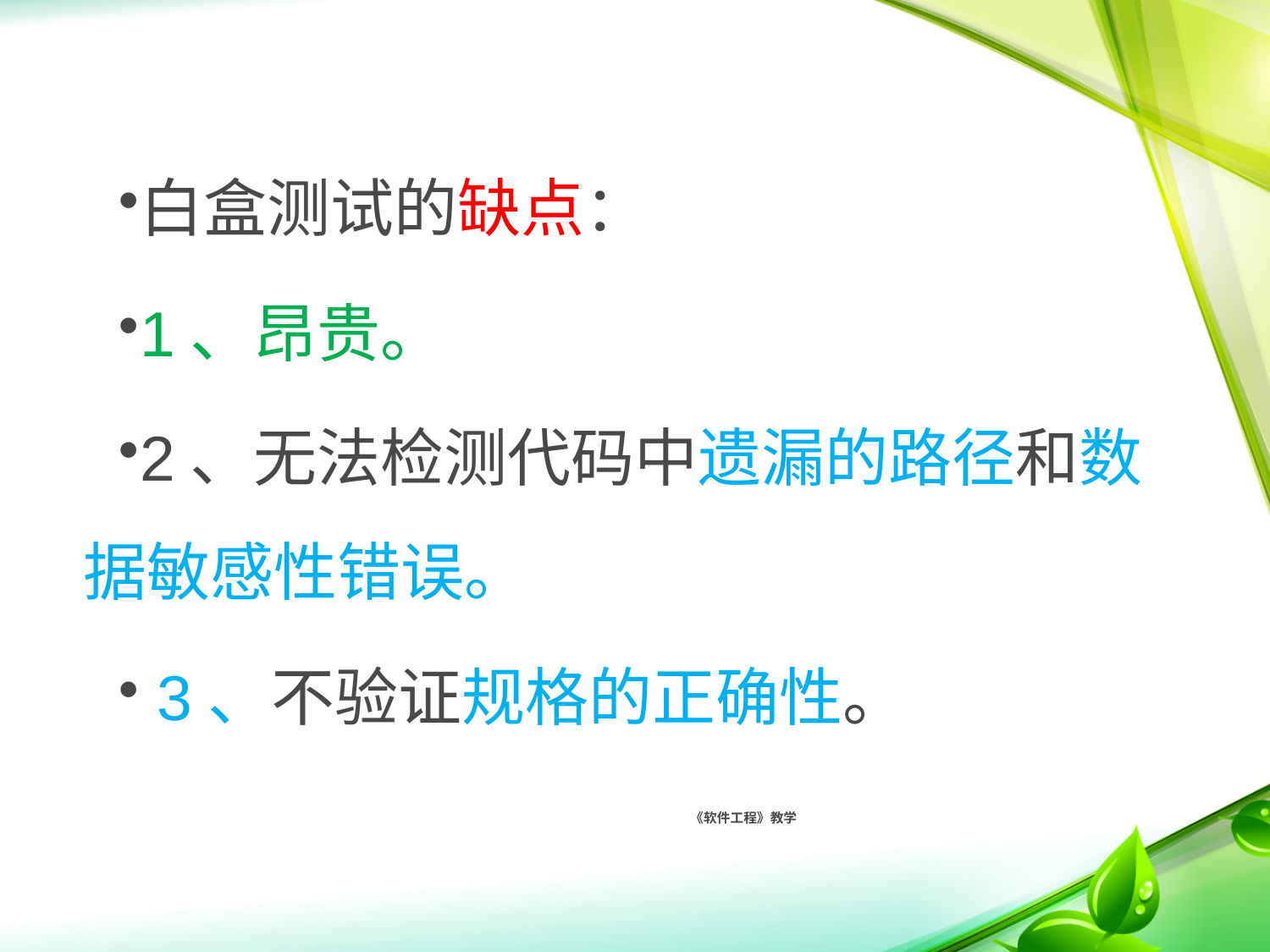

白盒测试的缺点：
1、昂贵。
2、无法检测代码中遗漏的路径和数据敏感性错误。
 3、不验证规格的正确性。

   《软件工程》教学